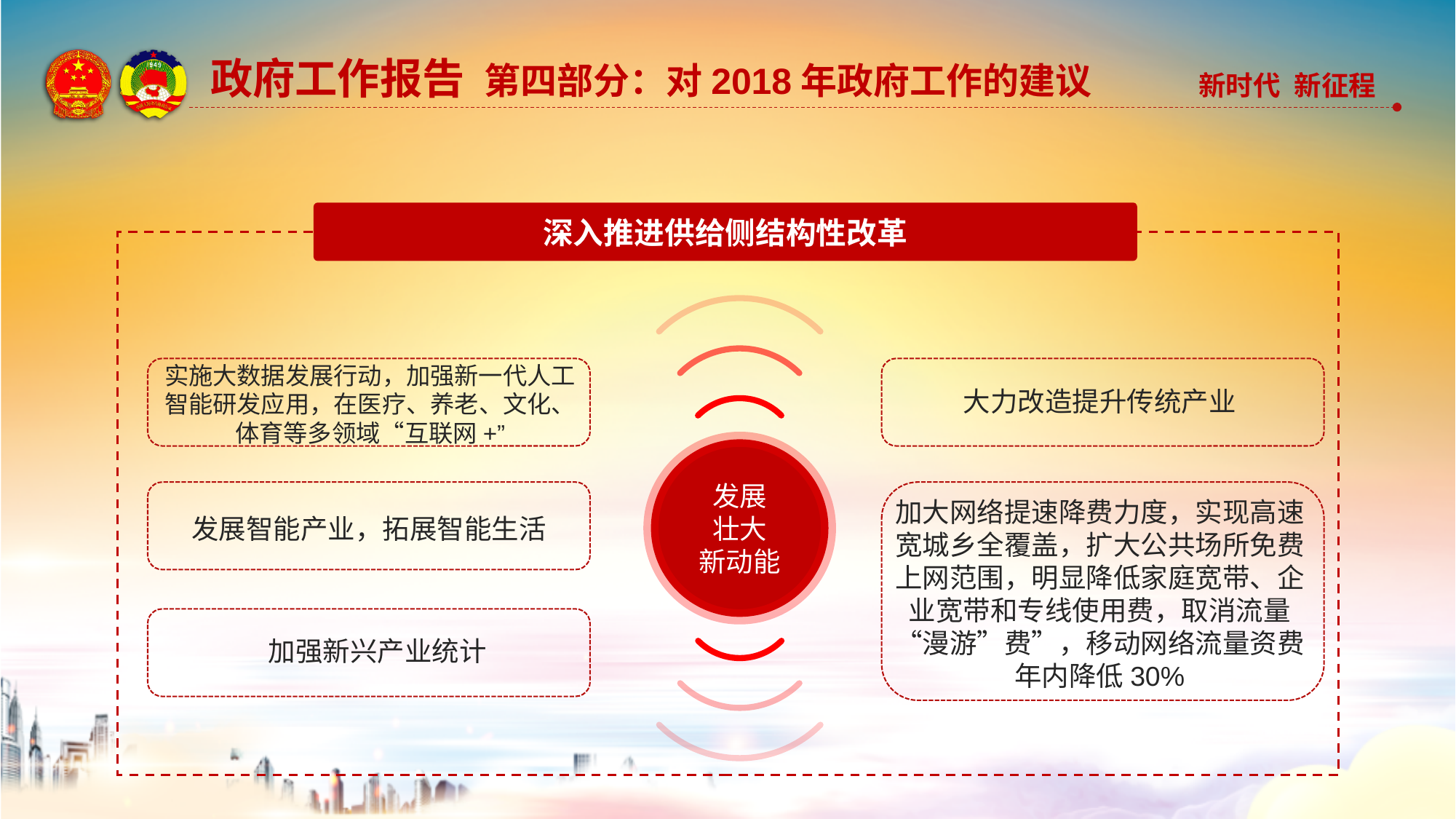

政府工作报告  第四部分：对2018年政府工作的建议

深入推进供给侧结构性改革

实施大数据发展行动，加强新一代人工智能研发应用，在医疗、养老、文化、体育等多领域“互联网+”

大力改造提升传统产业
发展
壮大
新动能

加大网络提速降费力度，实现高速宽城乡全覆盖，扩大公共场所免费上网范围，明显降低家庭宽带、企业宽带和专线使用费，取消流量“漫游”费”，移动网络流量资费年内降低30%

发展智能产业，拓展智能生活

加强新兴产业统计